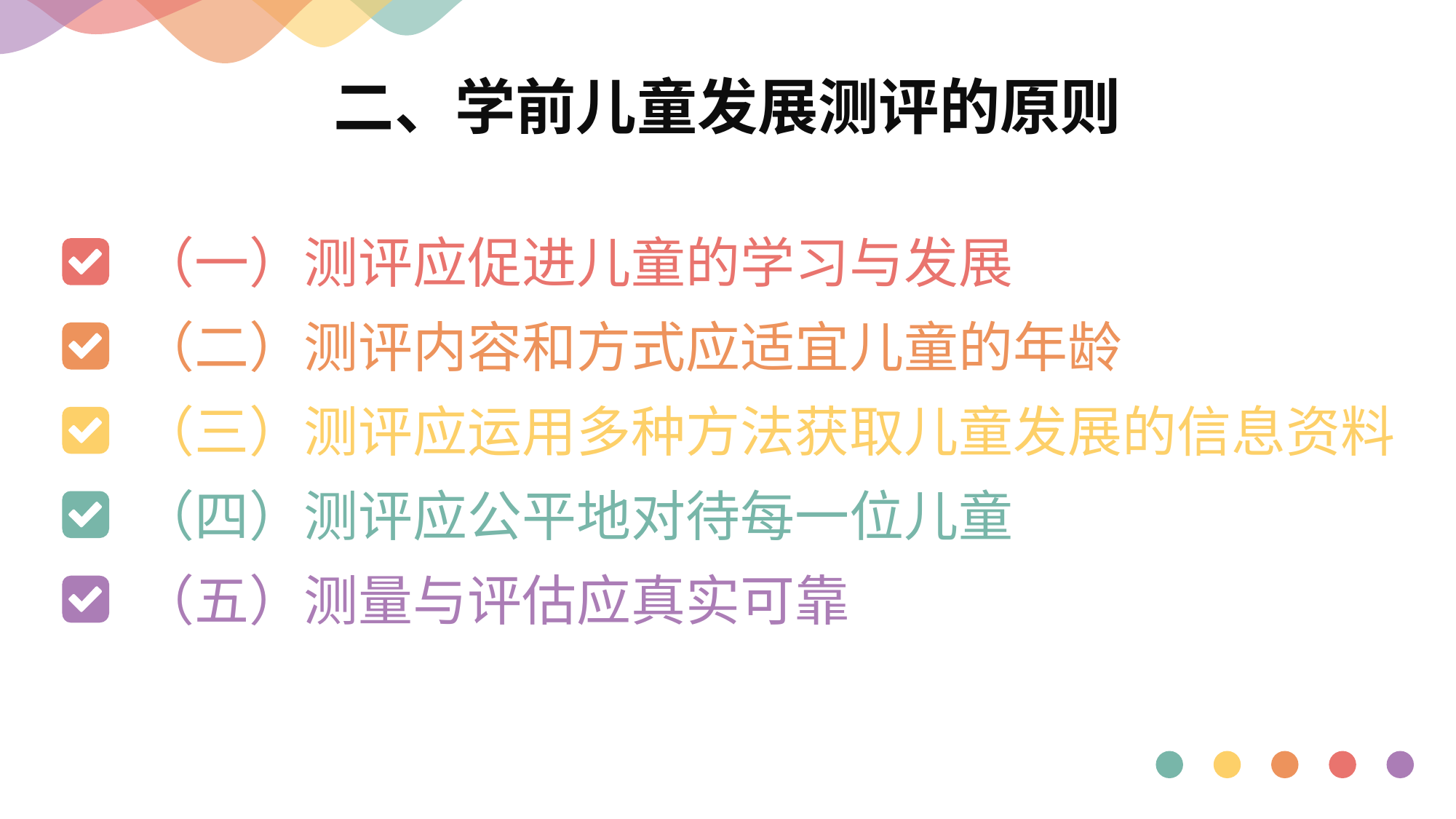

二、学前儿童发展测评的原则

（一）测评应促进儿童的学习与发展

（二）测评内容和方式应适宜儿童的年龄

（三）测评应运用多种方法获取儿童发展的信息资料

（四）测评应公平地对待每一位儿童

（五）测量与评估应真实可靠